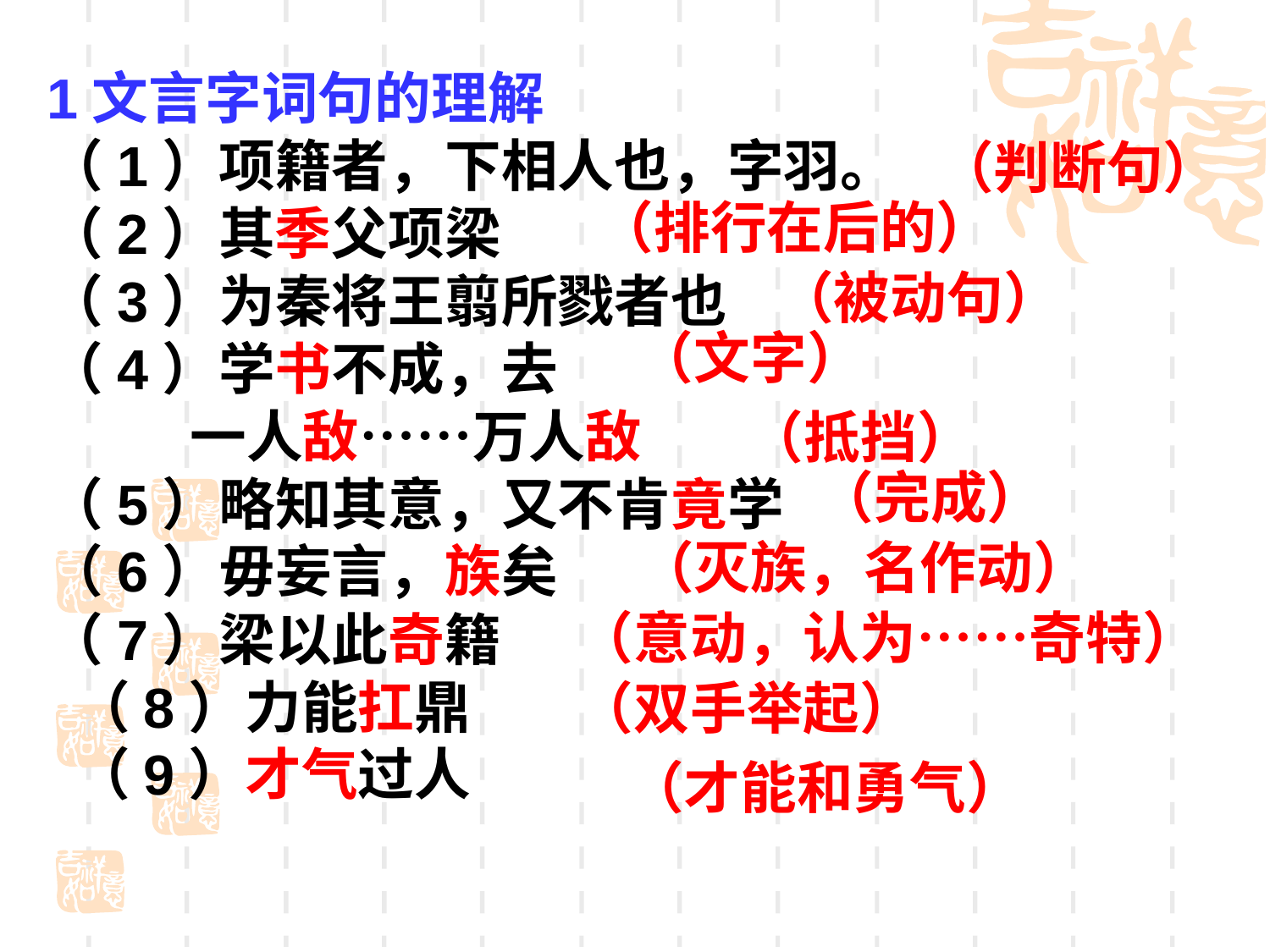

1文言字词句的理解
（1）项籍者，下相人也，字羽。
（2）其季父项梁
（3）为秦将王翦所戮者也
（4）学书不成，去
          一人敌……万人敌
（5）略知其意，又不肯竟学
（6）毋妄言，族矣
（7）梁以此奇籍
 （8）力能扛鼎
 （9）才气过人
（判断句）
（排行在后的）
（被动句）

（文字）

（抵挡）
（完成）

（灭族，名作动）

（意动，认为……奇特）

（双手举起）

（才能和勇气）